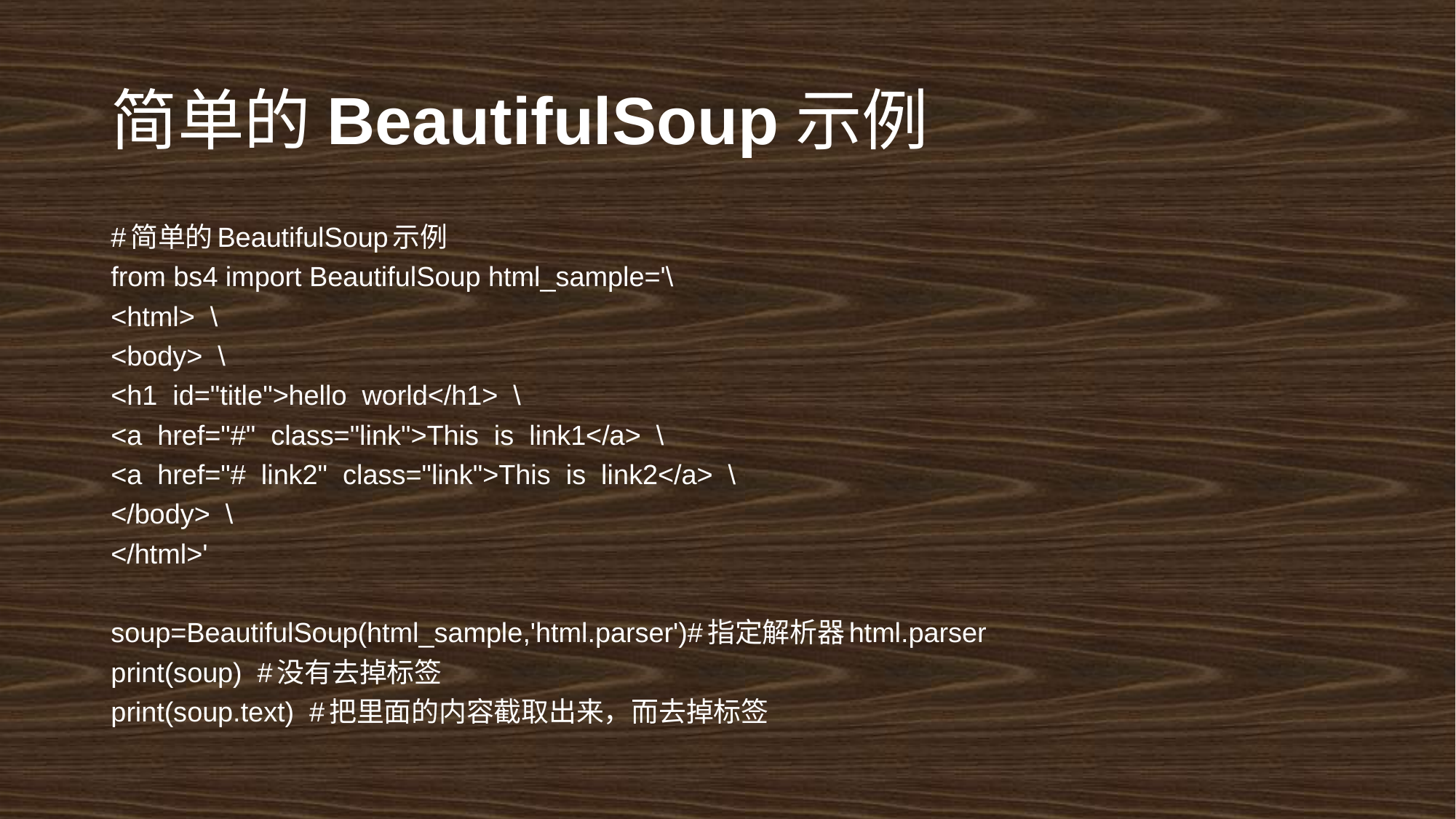

# 简单的BeautifulSoup示例
#简单的BeautifulSoup示例
from bs4 import BeautifulSoup html_sample='\
<html>  \
<body>  \
<h1  id="title">hello  world</h1>  \
<a  href="#"  class="link">This  is  link1</a>  \
<a  href="#  link2"  class="link">This  is  link2</a>  \
</body>  \
</html>'

soup=BeautifulSoup(html_sample,'html.parser')#指定解析器html.parser
print(soup)  #没有去掉标签
print(soup.text)  #把里面的内容截取出来，而去掉标签